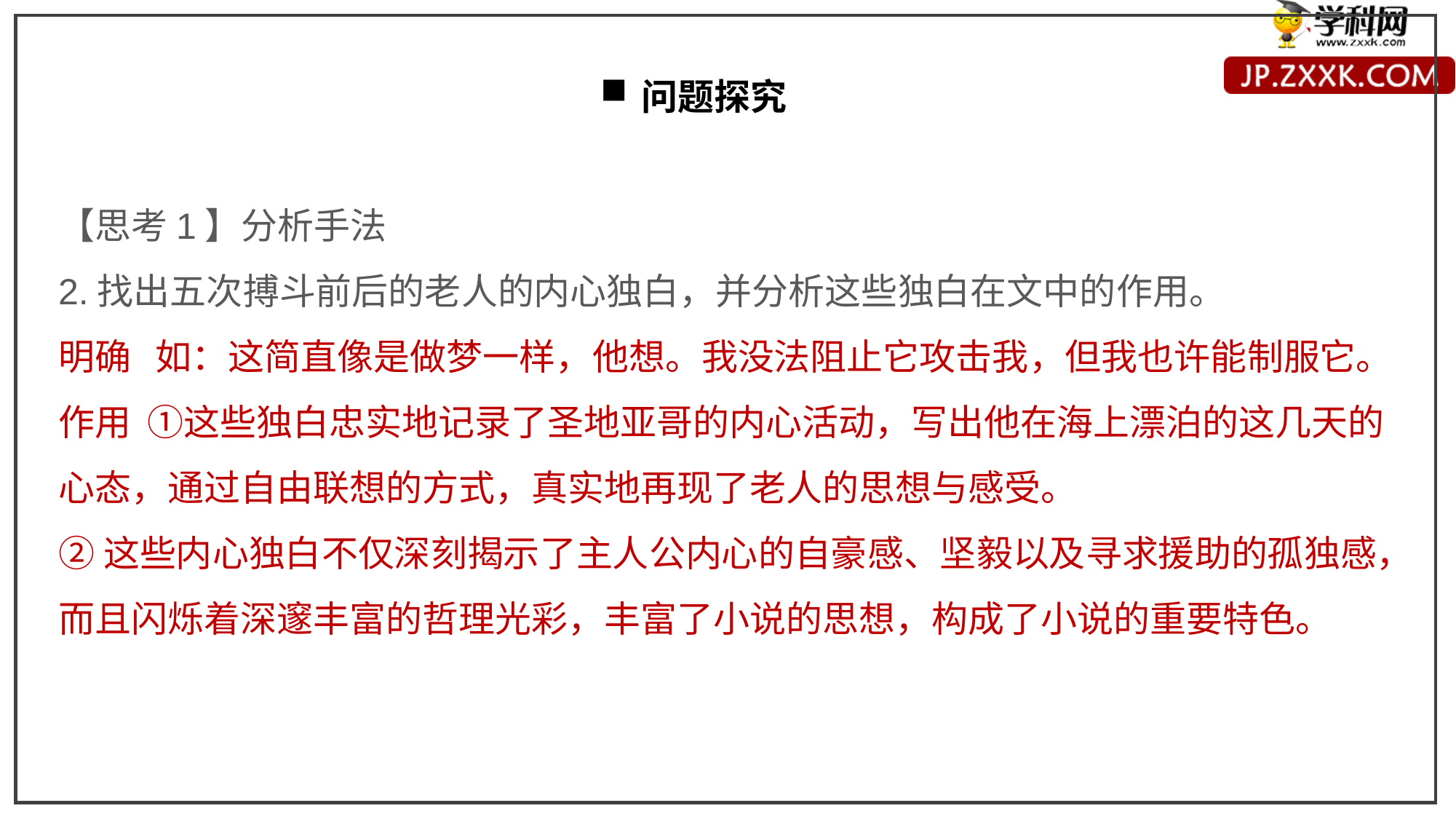

问题探究
【思考1】分析手法
2.找出五次搏斗前后的老人的内心独白，并分析这些独白在文中的作用。
明确   如：这简直像是做梦一样，他想。我没法阻止它攻击我，但我也许能制服它。
作用  ①这些独白忠实地记录了圣地亚哥的内心活动，写出他在海上漂泊的这几天的心态，通过自由联想的方式，真实地再现了老人的思想与感受。
②这些内心独白不仅深刻揭示了主人公内心的自豪感、坚毅以及寻求援助的孤独感，而且闪烁着深邃丰富的哲理光彩，丰富了小说的思想，构成了小说的重要特色。